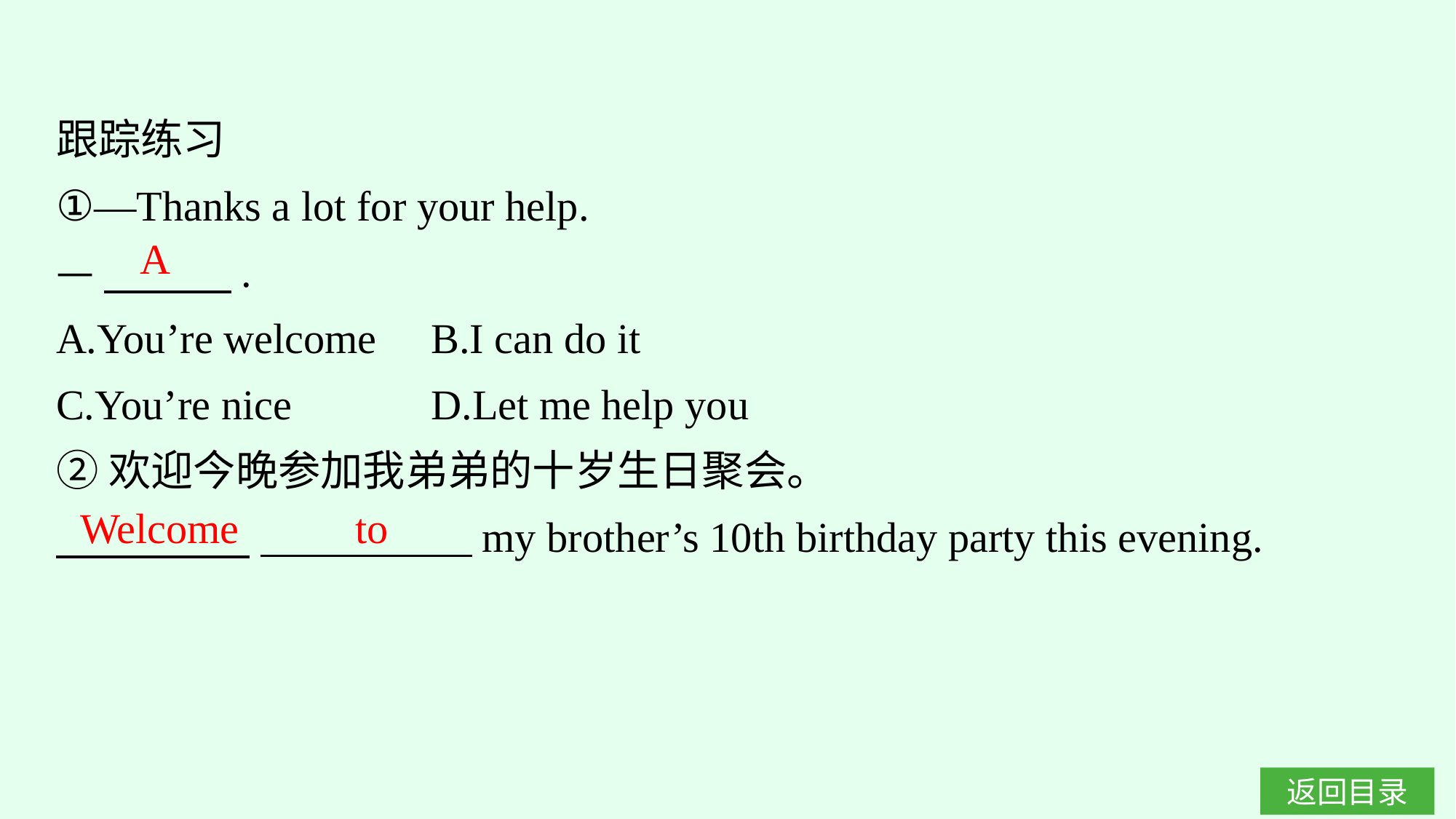

跟踪练习
①—Thanks a lot for your help.
—　　　.
A.You’re welcome	B.I can do it
C.You’re nice		D.Let me help you
②欢迎今晚参加我弟弟的十岁生日聚会。
　　       　 　　　　　my brother’s 10th birthday party this evening.
A
Welcome           to